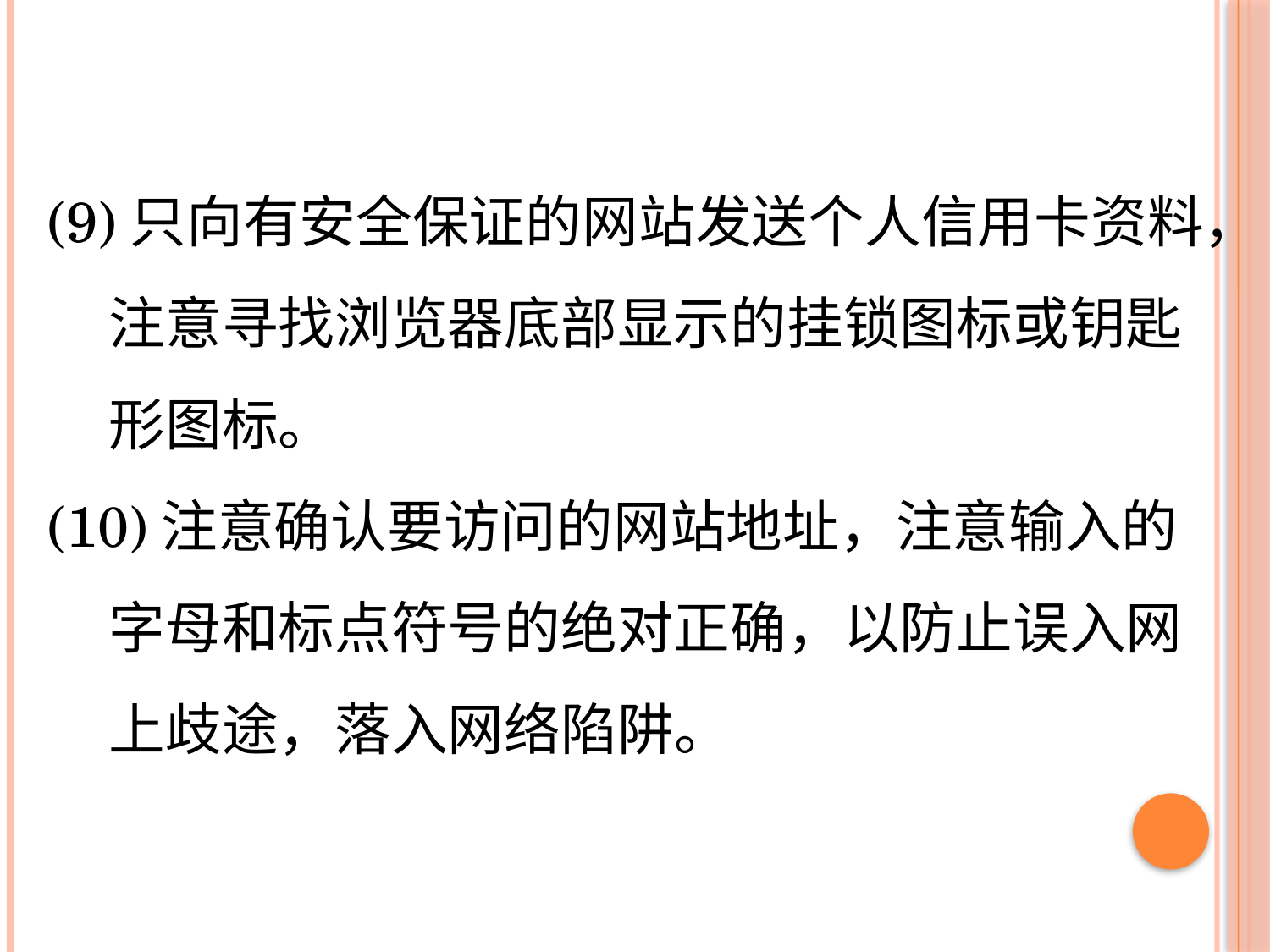

(9)只向有安全保证的网站发送个人信用卡资料，注意寻找浏览器底部显示的挂锁图标或钥匙形图标。
(10)注意确认要访问的网站地址，注意输入的字母和标点符号的绝对正确，以防止误入网上歧途，落入网络陷阱。